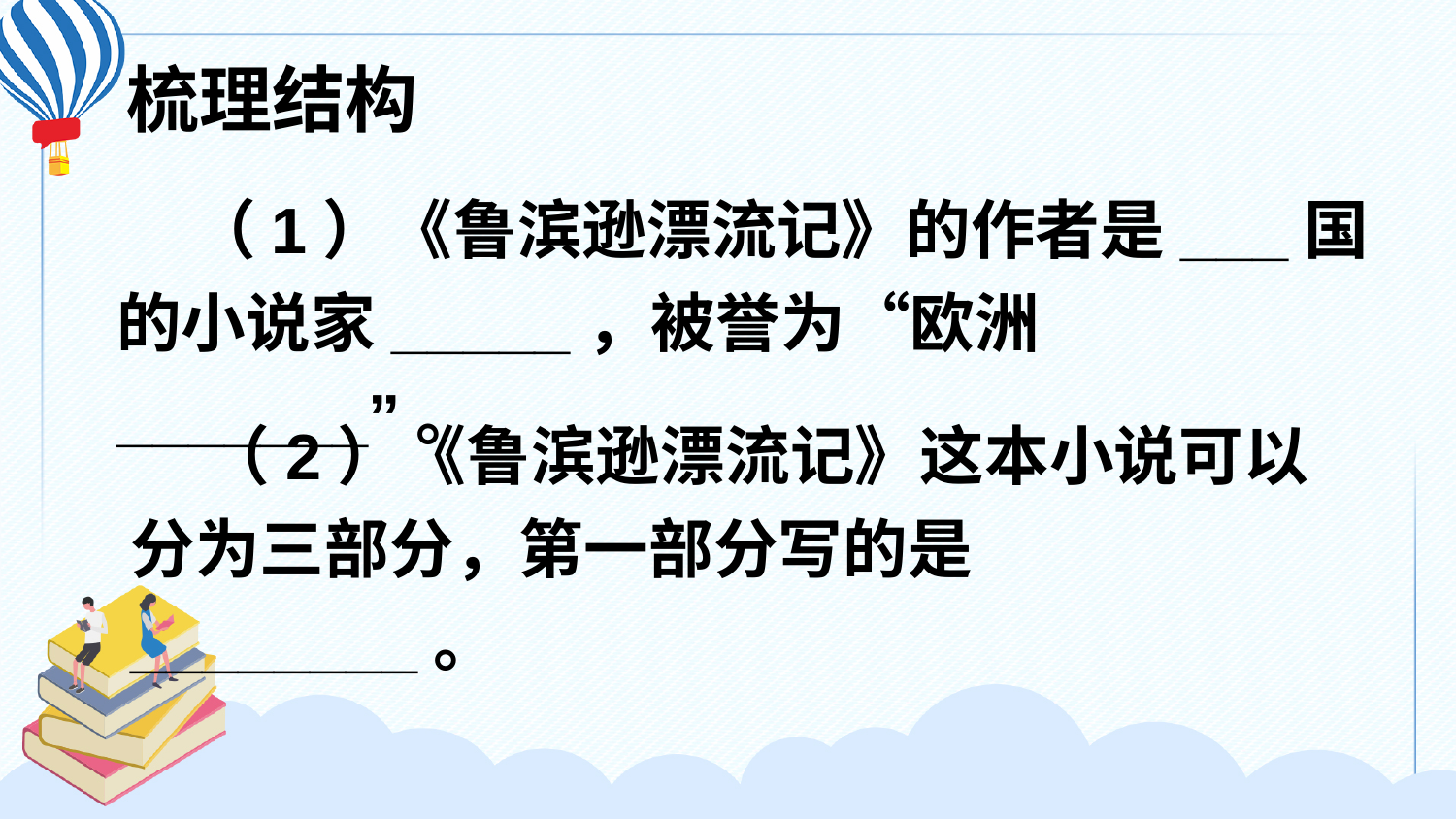

梳理结构
    （1）《鲁滨逊漂流记》的作者是___国的小说家_____，被誉为“欧洲_______”。
    （2）《鲁滨逊漂流记》这本小说可以分为三部分，第一部分写的是________。